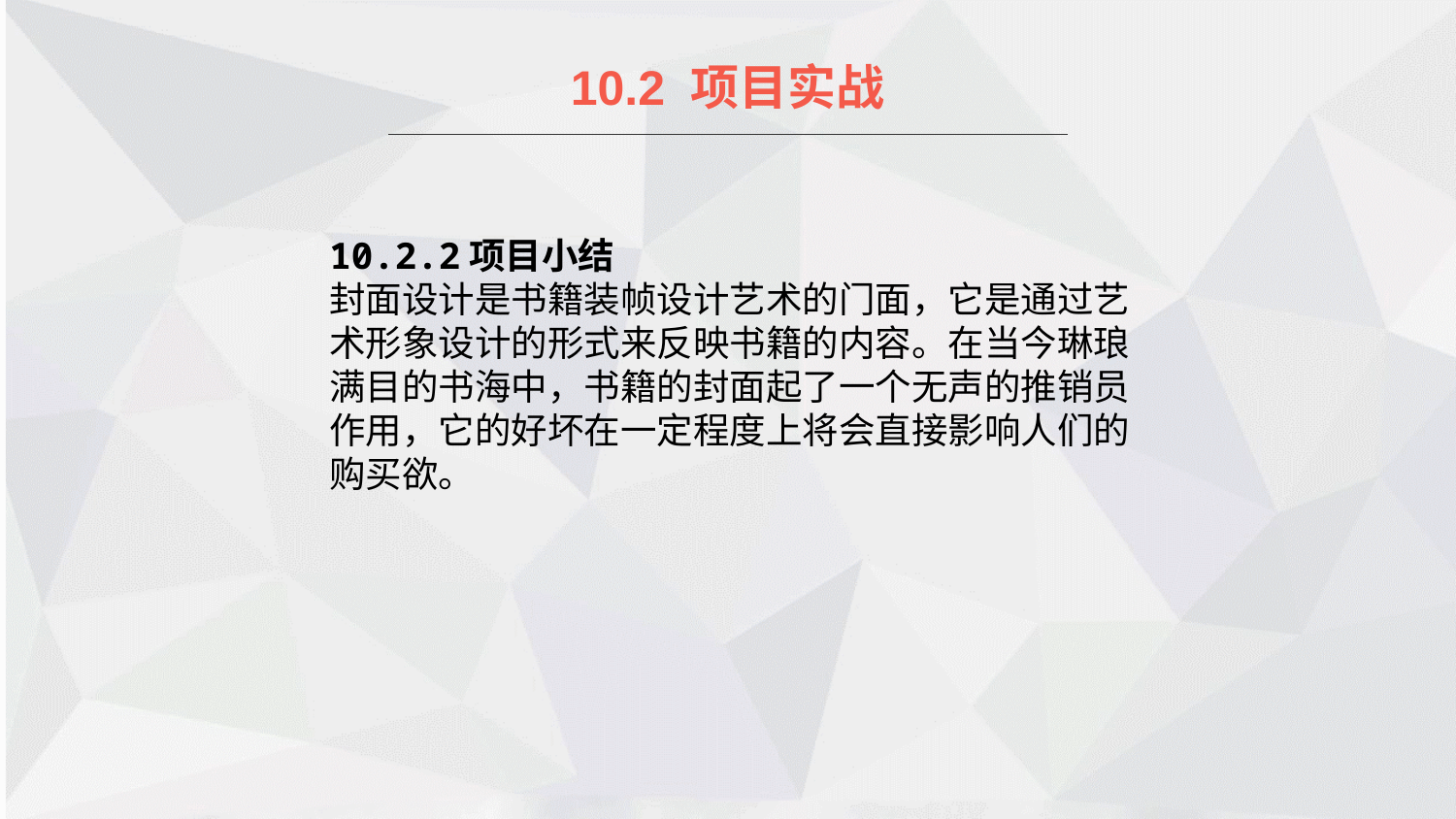

10.2 项目实战
10.2.2项目小结
封面设计是书籍装帧设计艺术的门面，它是通过艺术形象设计的形式来反映书籍的内容。在当今琳琅满目的书海中，书籍的封面起了一个无声的推销员作用，它的好坏在一定程度上将会直接影响人们的购买欲。